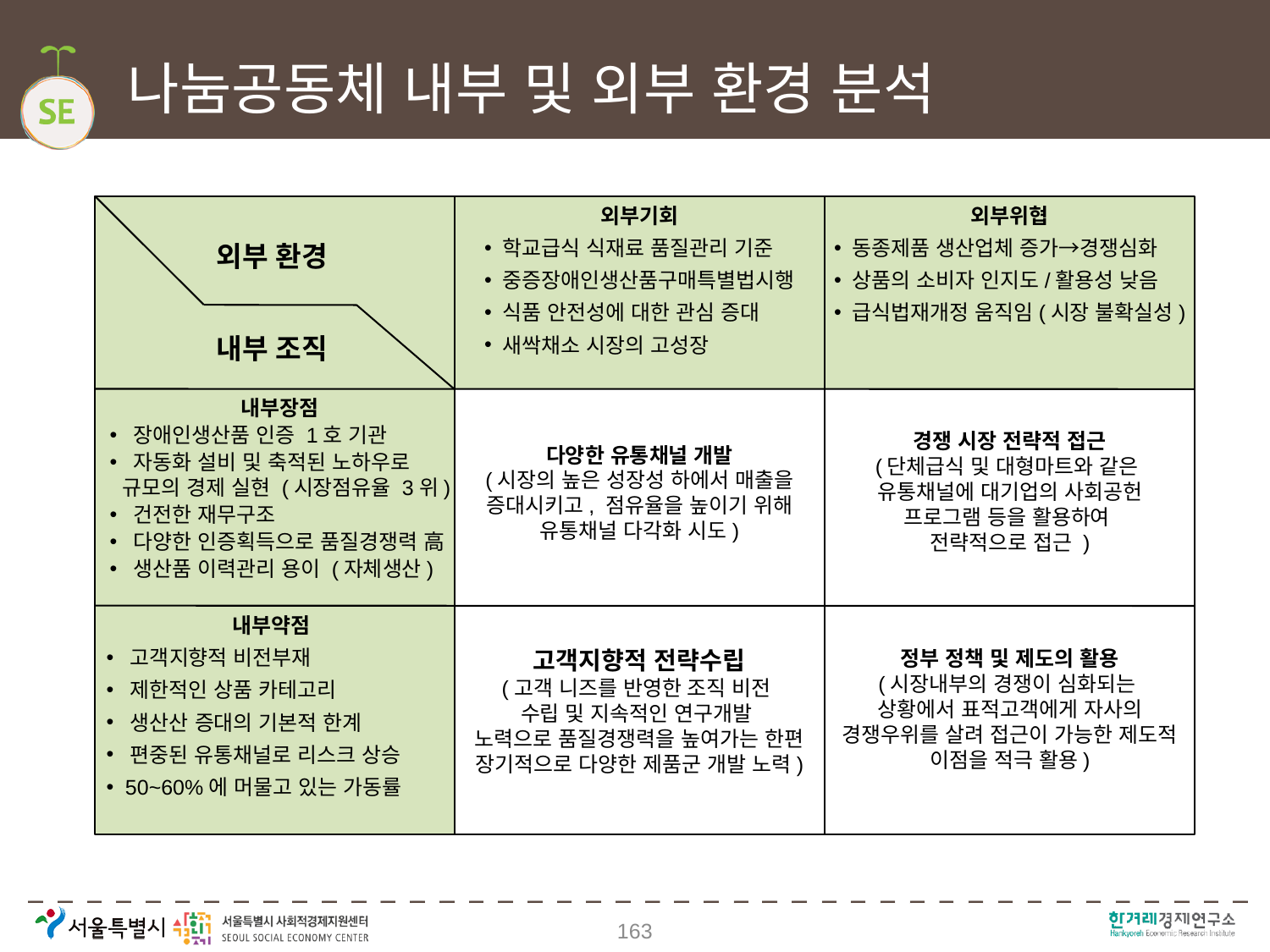

# 나눔공동체 내부 및 외부 환경 분석

%
외부기회
 학교급식 식재료 품질관리 기준
 중증장애인생산품구매특별법시행
 식품 안전성에 대한 관심 증대
 새싹채소 시장의 고성장
외부위협
 동종제품 생산업체 증가→경쟁심화
 상품의 소비자 인지도/활용성 낮음
 급식법재개정 움직임(시장 불확실성)

외부 환경
내부 조직
내부장점
 장애인생산품 인증 1호 기관
 자동화 설비 및 축적된 노하우로
규모의 경제 실현 (시장점유율 3위)
 건전한 재무구조
 다양한 인증획득으로 품질경쟁력 高
 생산품 이력관리 용이 (자체생산)
경쟁 시장 전략적 접근
(단체급식 및 대형마트와 같은
유통채널에 대기업의 사회공헌
프로그램 등을 활용하여
전략적으로 접근 )
다양한 유통채널 개발
(시장의 높은 성장성 하에서 매출을 증대시키고, 점유율을 높이기 위해 유통채널 다각화 시도)
     내부약점
 고객지향적 비전부재
 제한적인 상품 카테고리
 생산산 증대의 기본적 한계
 편중된 유통채널로 리스크 상승
 50~60%에 머물고 있는 가동률
고객지향적 전략수립
(고객 니즈를 반영한 조직 비전
수립 및 지속적인 연구개발
노력으로 품질경쟁력을 높여가는 한편 장기적으로 다양한 제품군 개발 노력)
정부 정책 및 제도의 활용
(시장내부의 경쟁이 심화되는
상황에서 표적고객에게 자사의 경쟁우위를 살려 접근이 가능한 제도적 이점을 적극 활용)
163